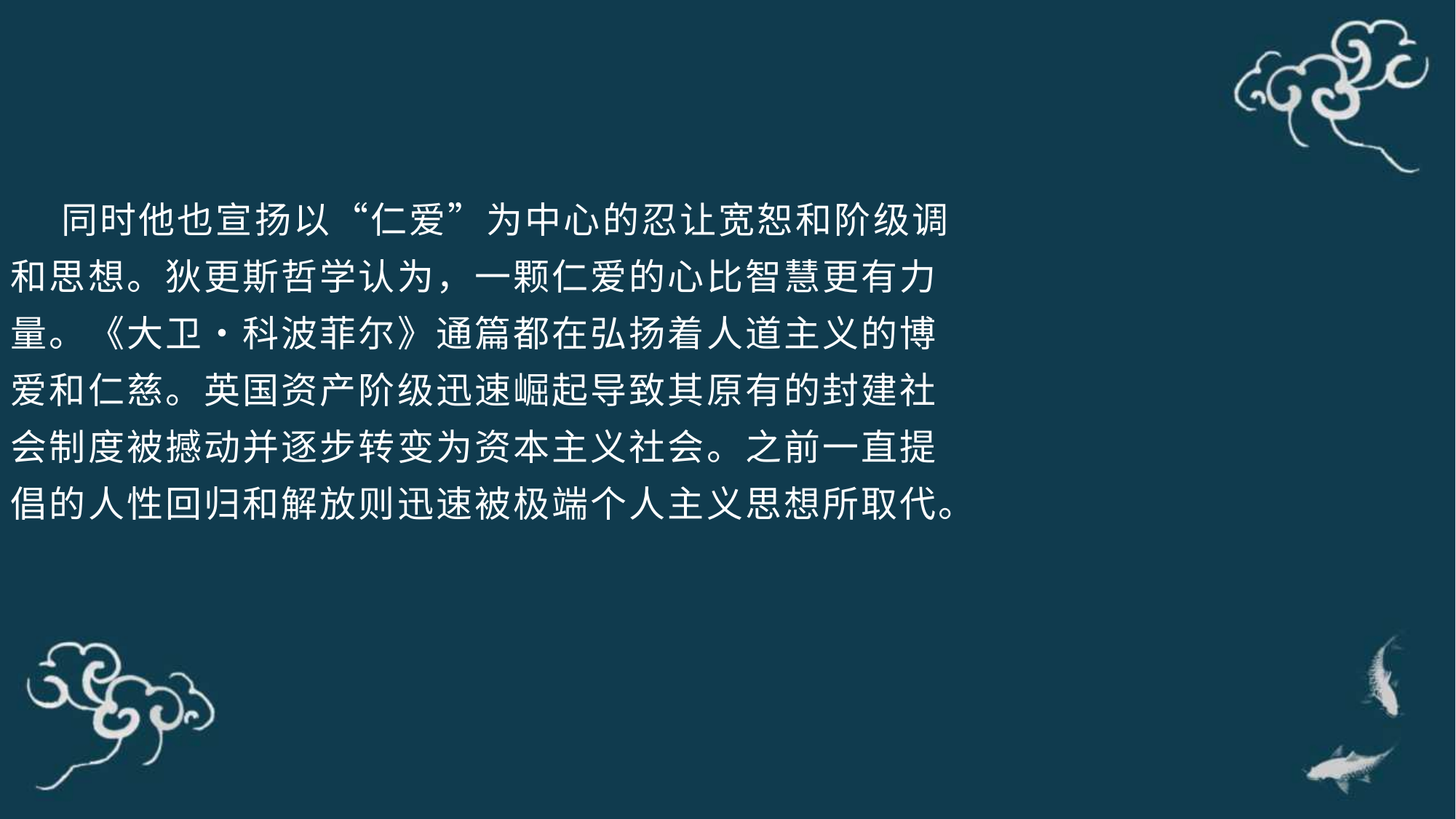

同时他也宣扬以“仁爱”为中心的忍让宽恕和阶级调和思想。狄更斯哲学认为，一颗仁爱的心比智慧更有力量。《大卫•科波菲尔》通篇都在弘扬着人道主义的博爱和仁慈。英国资产阶级迅速崛起导致其原有的封建社会制度被撼动并逐步转变为资本主义社会。之前一直提倡的人性回归和解放则迅速被极端个人主义思想所取代。